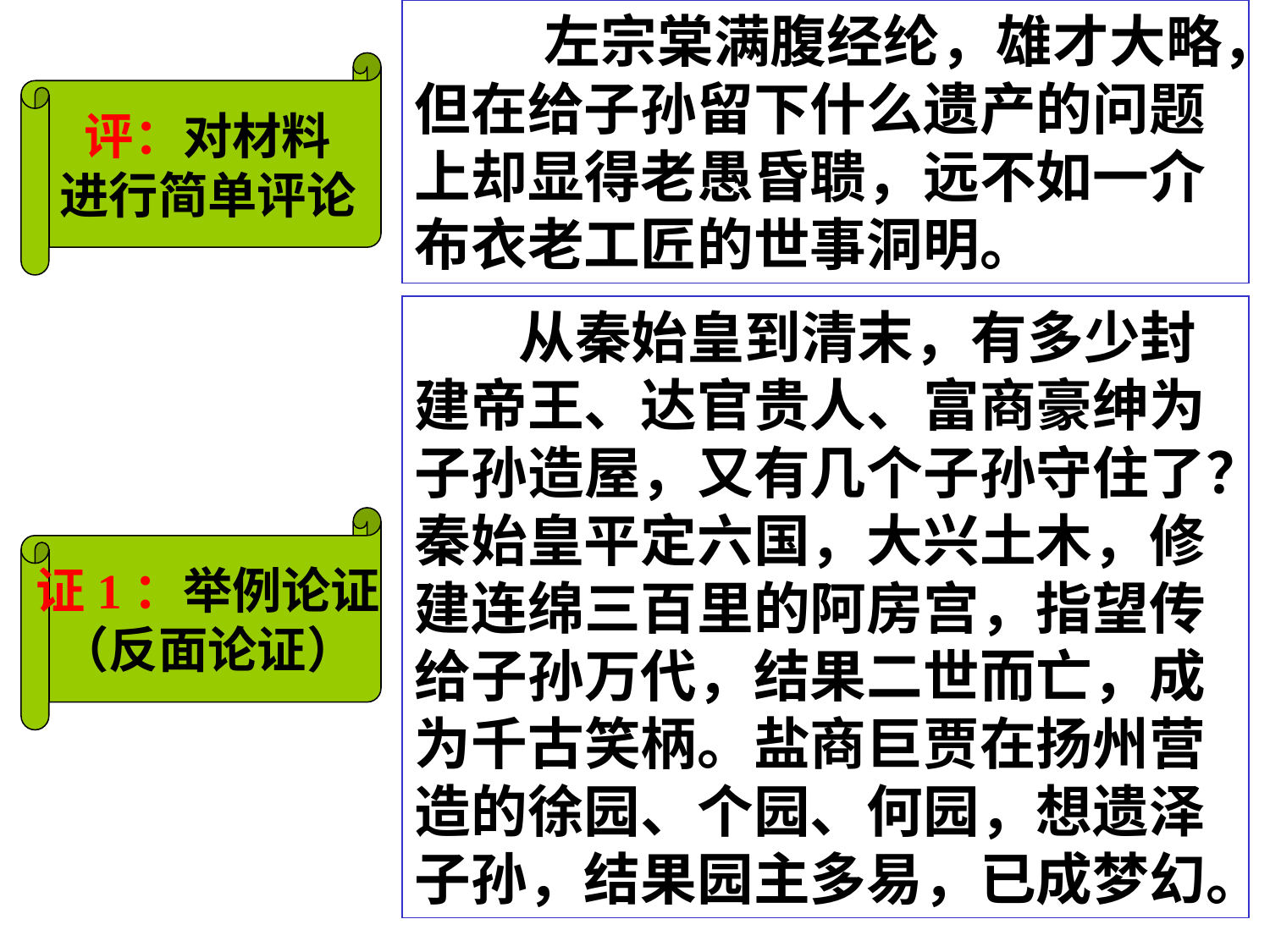

左宗棠满腹经纶，雄才大略，但在给子孙留下什么遗产的问题上却显得老愚昏聩，远不如一介布衣老工匠的世事洞明。
评：对材料
进行简单评论
       从秦始皇到清末，有多少封建帝王、达官贵人、富商豪绅为子孙造屋，又有几个子孙守住了？秦始皇平定六国，大兴土木，修建连绵三百里的阿房宫，指望传给子孙万代，结果二世而亡，成为千古笑柄。盐商巨贾在扬州营造的徐园、个园、何园，想遗泽子孙，结果园主多易，已成梦幻。
证1：举例论证
（反面论证）